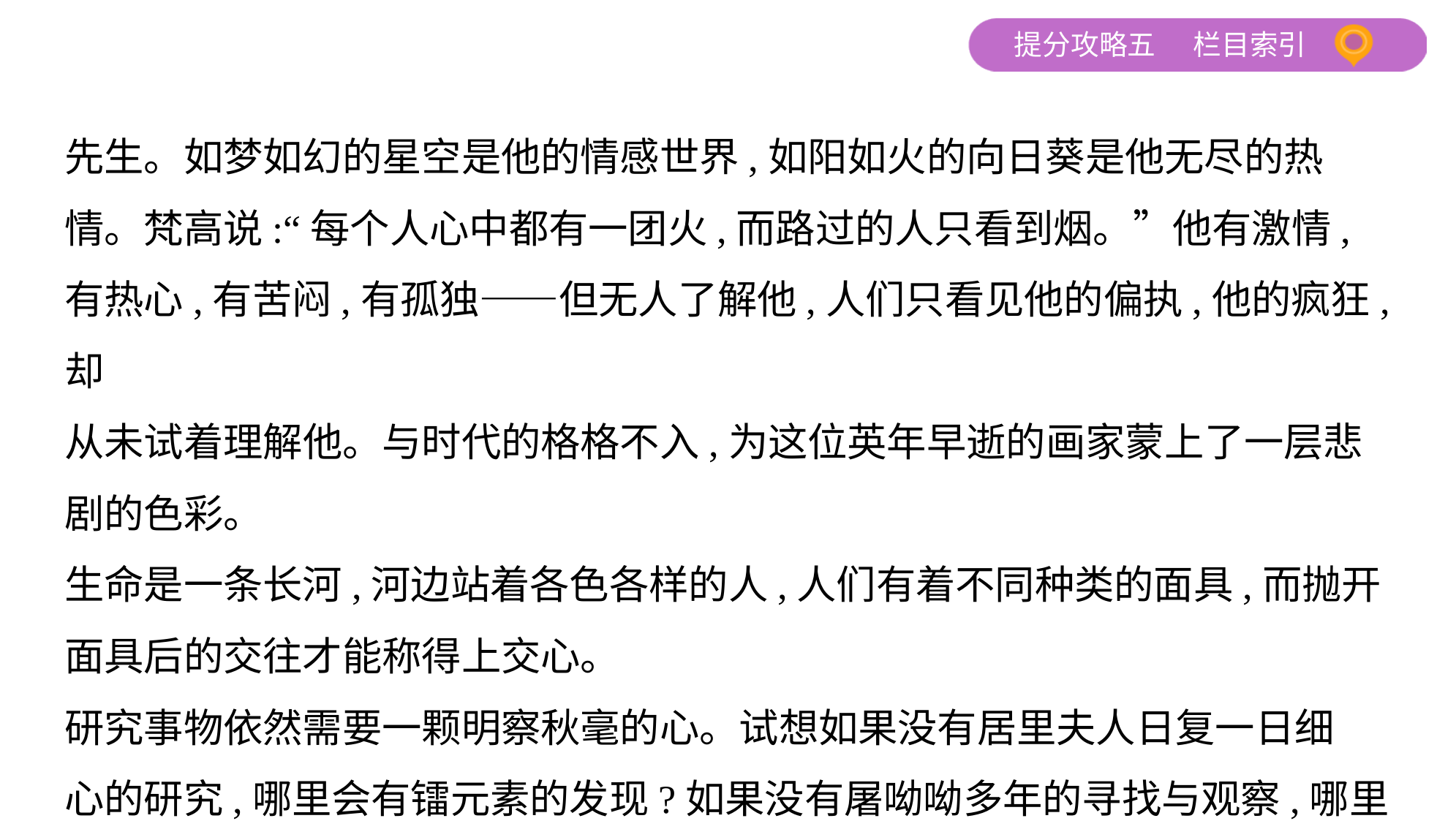

先生。如梦如幻的星空是他的情感世界,如阳如火的向日葵是他无尽的热
情。梵高说:“每个人心中都有一团火,而路过的人只看到烟。”他有激情,
有热心,有苦闷,有孤独——但无人了解他,人们只看见他的偏执,他的疯狂,却
从未试着理解他。与时代的格格不入,为这位英年早逝的画家蒙上了一层悲
剧的色彩。
生命是一条长河,河边站着各色各样的人,人们有着不同种类的面具,而抛开
面具后的交往才能称得上交心。
研究事物依然需要一颗明察秋毫的心。试想如果没有居里夫人日复一日细
心的研究,哪里会有镭元素的发现?如果没有屠呦呦多年的寻找与观察,哪里